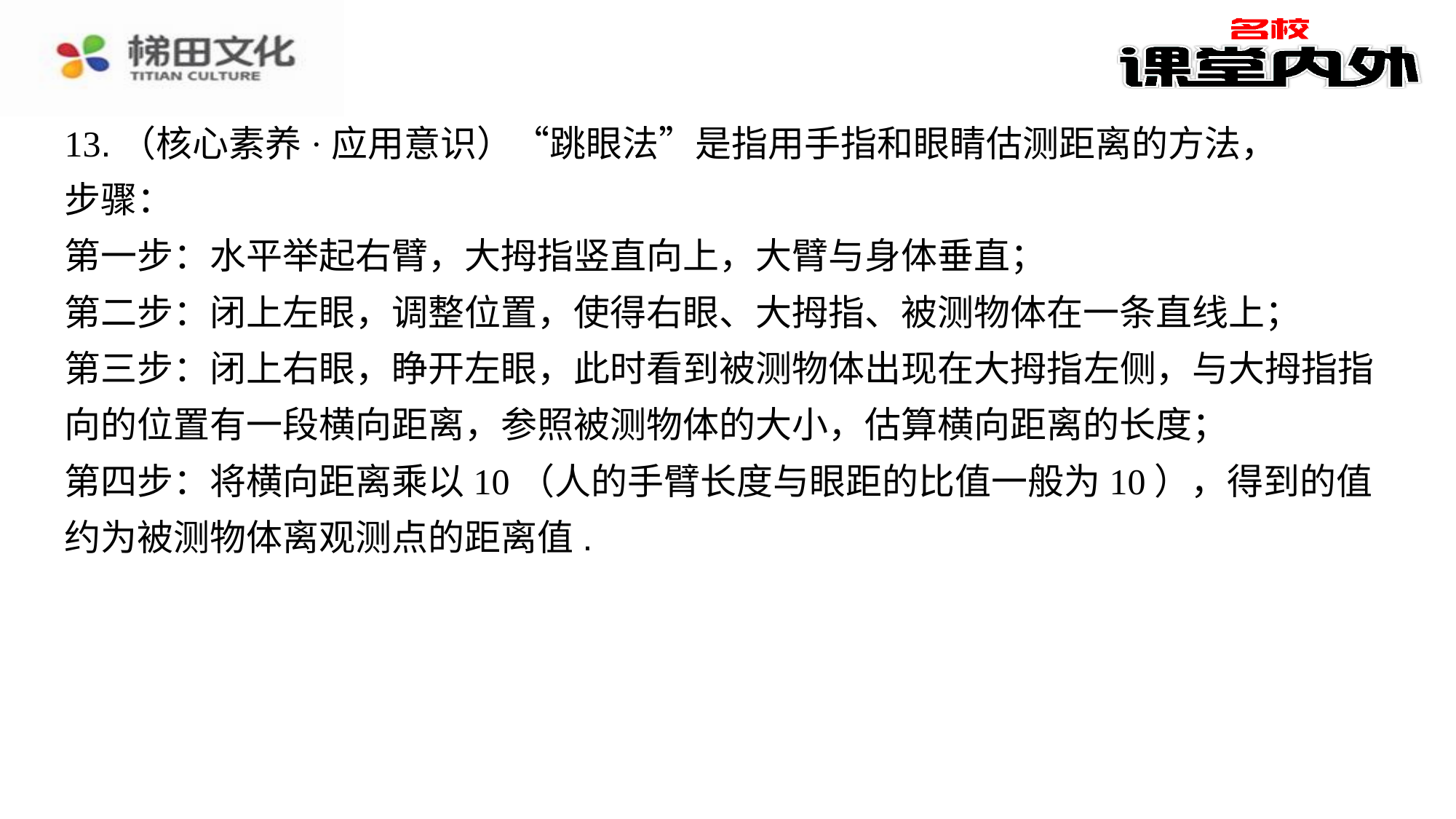

13.（核心素养·应用意识）“跳眼法”是指用手指和眼睛估测距离的方法，
步骤：
第一步：水平举起右臂，大拇指竖直向上，大臂与身体垂直；
第二步：闭上左眼，调整位置，使得右眼、大拇指、被测物体在一条直线上；
第三步：闭上右眼，睁开左眼，此时看到被测物体出现在大拇指左侧，与大拇指指向的位置有一段横向距离，参照被测物体的大小，估算横向距离的长度；
第四步：将横向距离乘以10（人的手臂长度与眼距的比值一般为10），得到的值约为被测物体离观测点的距离值.